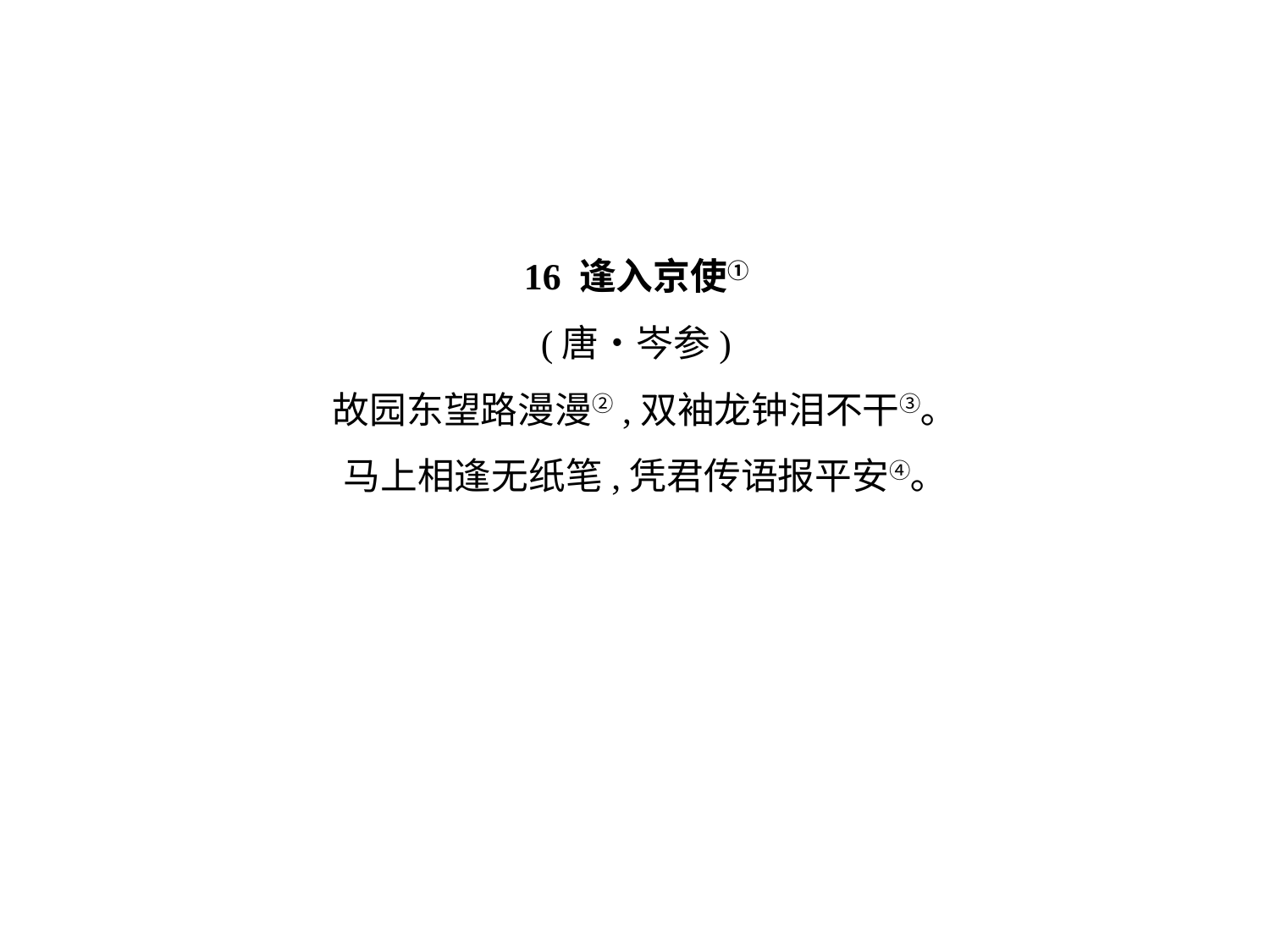

16 逢入京使①
(唐•岑参)
故园东望路漫漫②,双袖龙钟泪不干③｡
马上相逢无纸笔,凭君传语报平安④｡